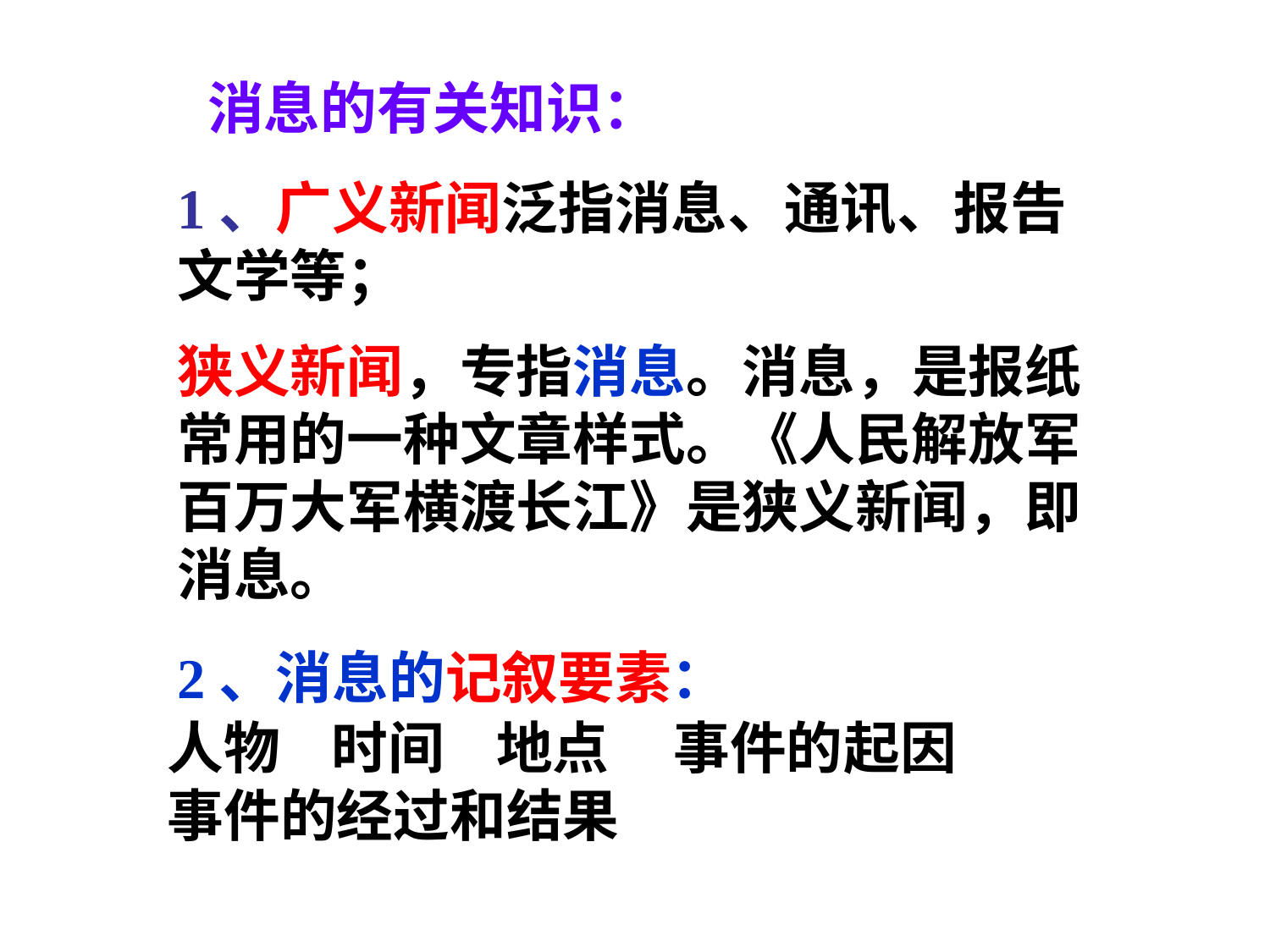

消息的有关知识：
1、广义新闻泛指消息、通讯、报告文学等；
狭义新闻，专指消息。消息，是报纸常用的一种文章样式。《人民解放军百万大军横渡长江》是狭义新闻，即消息。
2、消息的记叙要素：

人物    时间    地点     事件的起因    事件的经过和结果